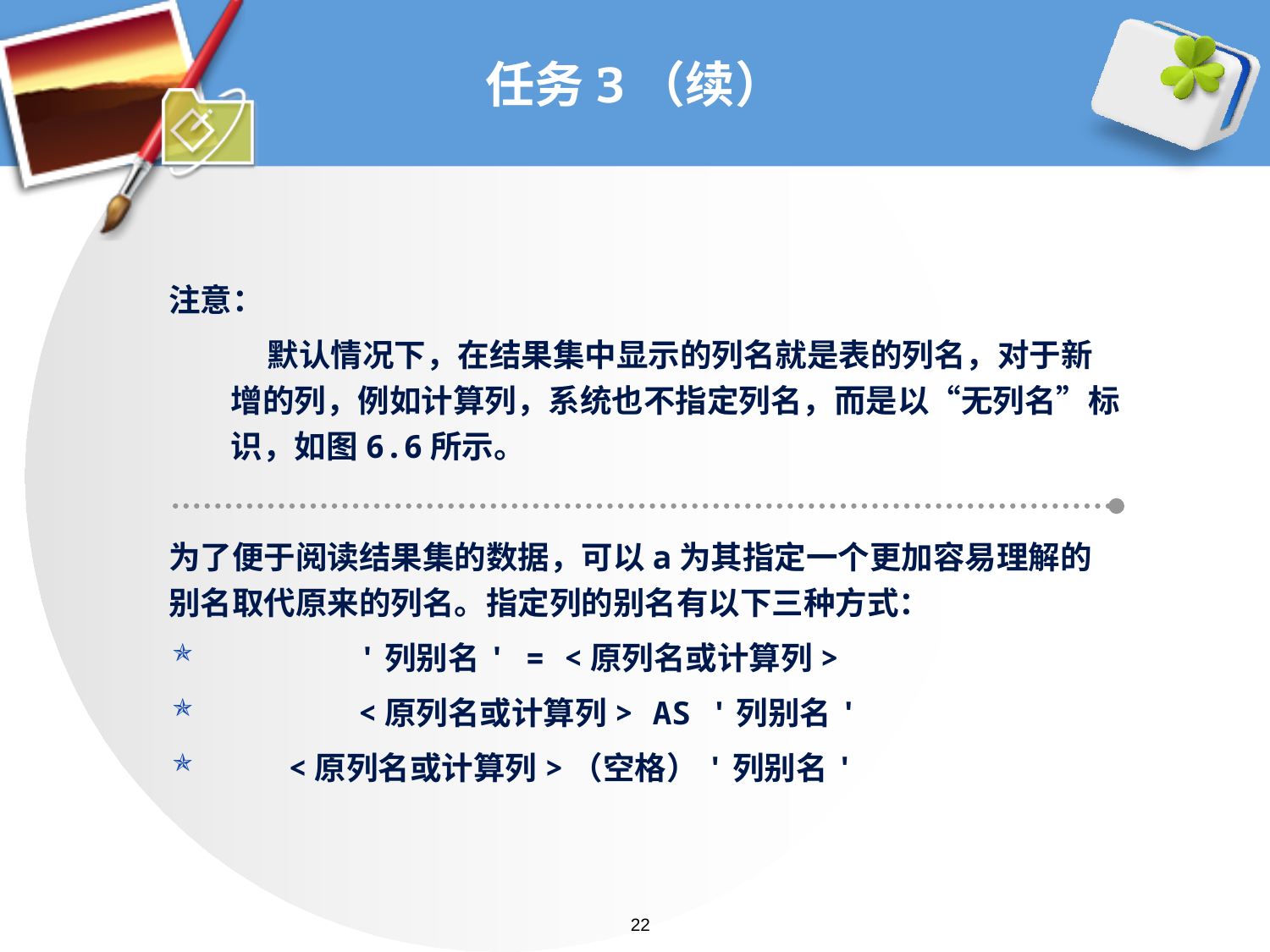

# 任务3（续）
注意：
	    默认情况下，在结果集中显示的列名就是表的列名，对于新增的列，例如计算列，系统也不指定列名，而是以“无列名”标识，如图6.6所示。

为了便于阅读结果集的数据，可以a为其指定一个更加容易理解的别名取代原来的列名。指定列的别名有以下三种方式：
	'列别名' = <原列名或计算列>
	<原列名或计算列> AS '列别名'
   <原列名或计算列>（空格）'列别名'

22